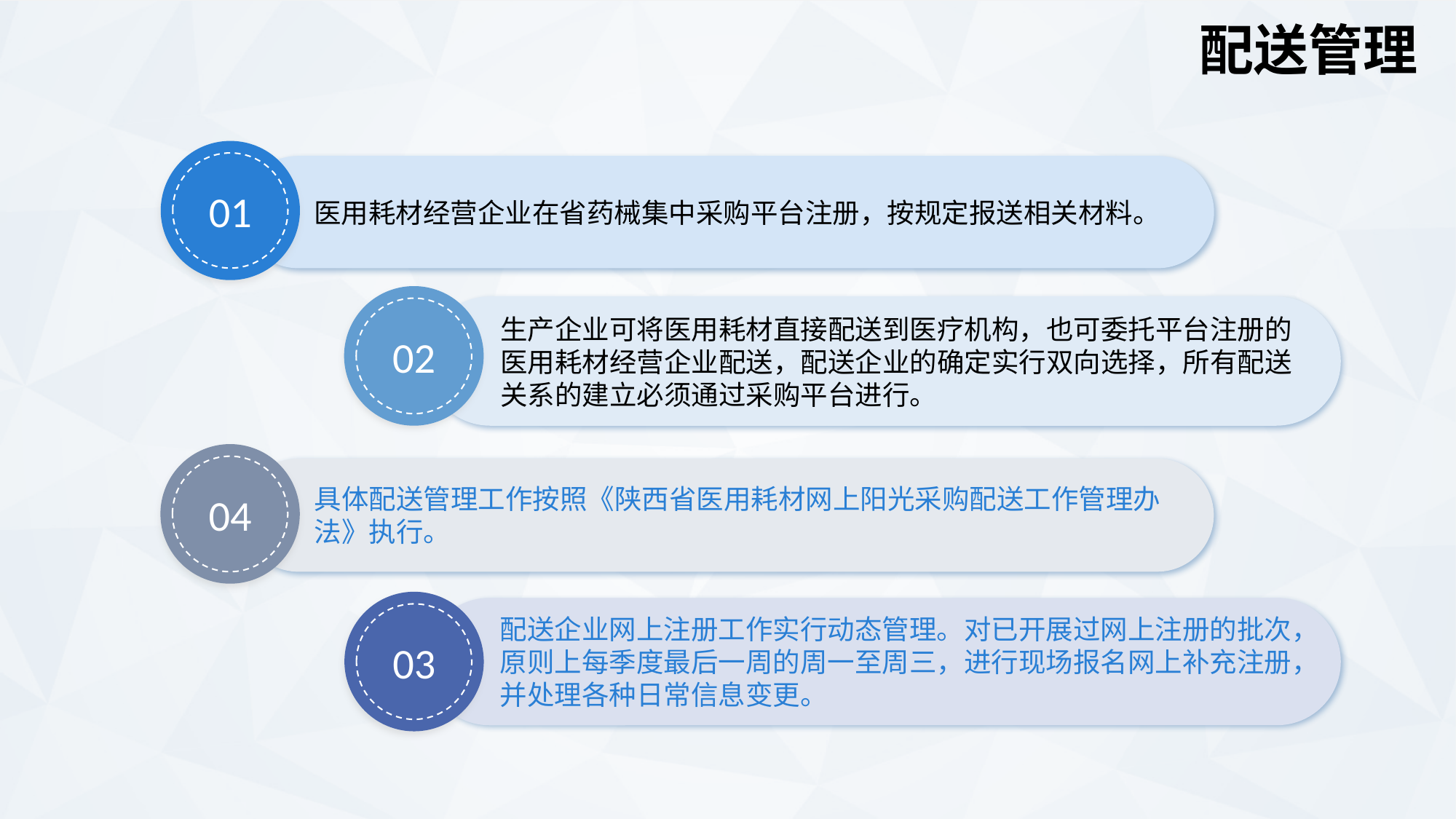

配送管理

01
医用耗材经营企业在省药械集中采购平台注册，按规定报送相关材料。

02
生产企业可将医用耗材直接配送到医疗机构，也可委托平台注册的医用耗材经营企业配送，配送企业的确定实行双向选择，所有配送关系的建立必须通过采购平台进行。

04
具体配送管理工作按照《陕西省医用耗材网上阳光采购配送工作管理办法》执行。

03
配送企业网上注册工作实行动态管理。对已开展过网上注册的批次，原则上每季度最后一周的周一至周三，进行现场报名网上补充注册，并处理各种日常信息变更。